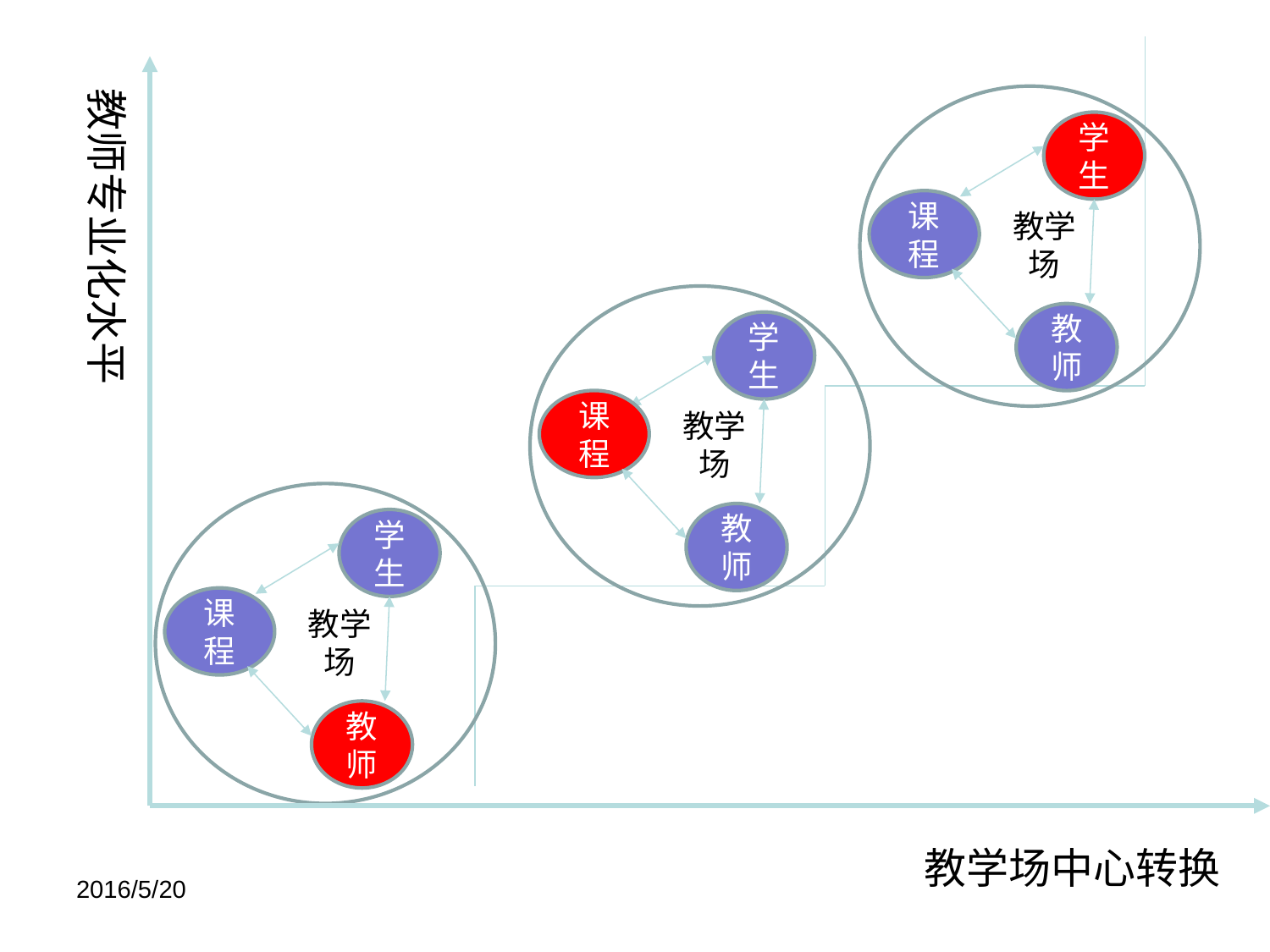

教师专业化水平

学生
课程
教师
教学场

学生
课程
教师
教学场

学生
课程
教师
教学场
  教学场中心转换
2016/5/20